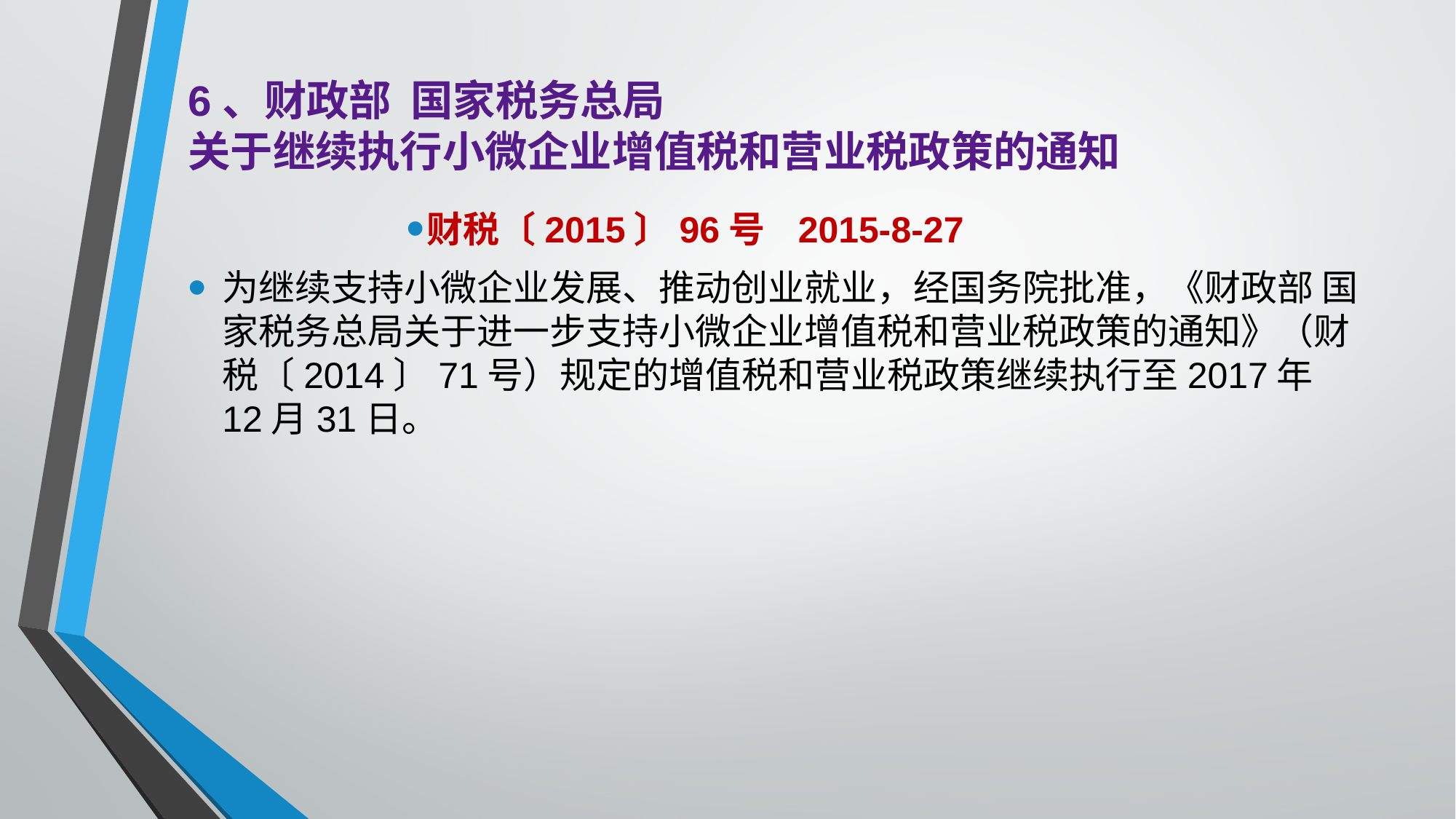

# 6、财政部  国家税务总局 关于继续执行小微企业增值税和营业税政策的通知
财税〔2015〕96号   2015-8-27
为继续支持小微企业发展、推动创业就业，经国务院批准，《财政部 国家税务总局关于进一步支持小微企业增值税和营业税政策的通知》（财税〔2014〕71号）规定的增值税和营业税政策继续执行至2017年12月31日。